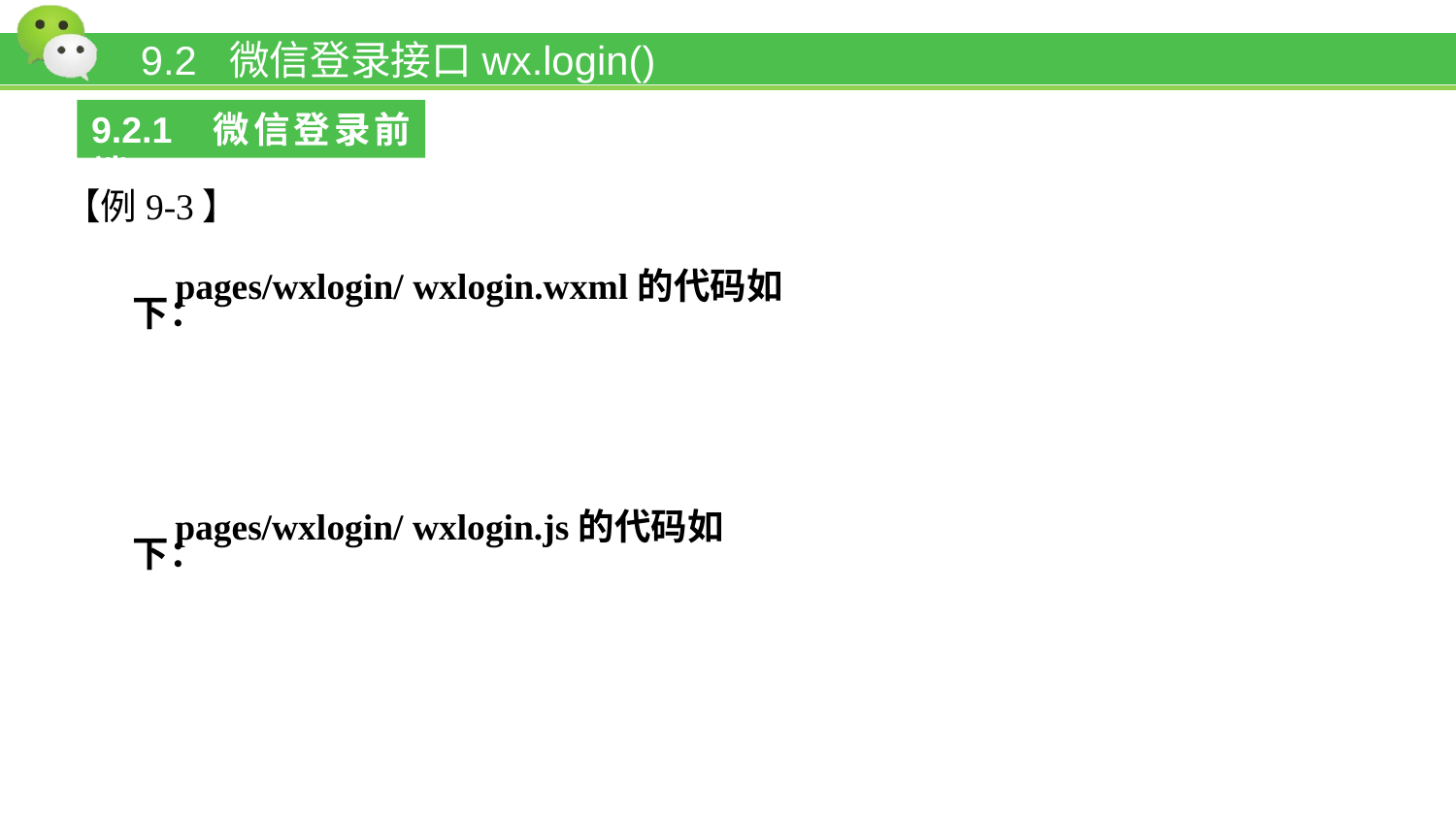

# 9.2  微信登录接口wx.login()
9.2.1  微信登录前端
【例9-3】
pages/wxlogin/ wxlogin.wxml的代码如下：
pages/wxlogin/ wxlogin.js的代码如下：